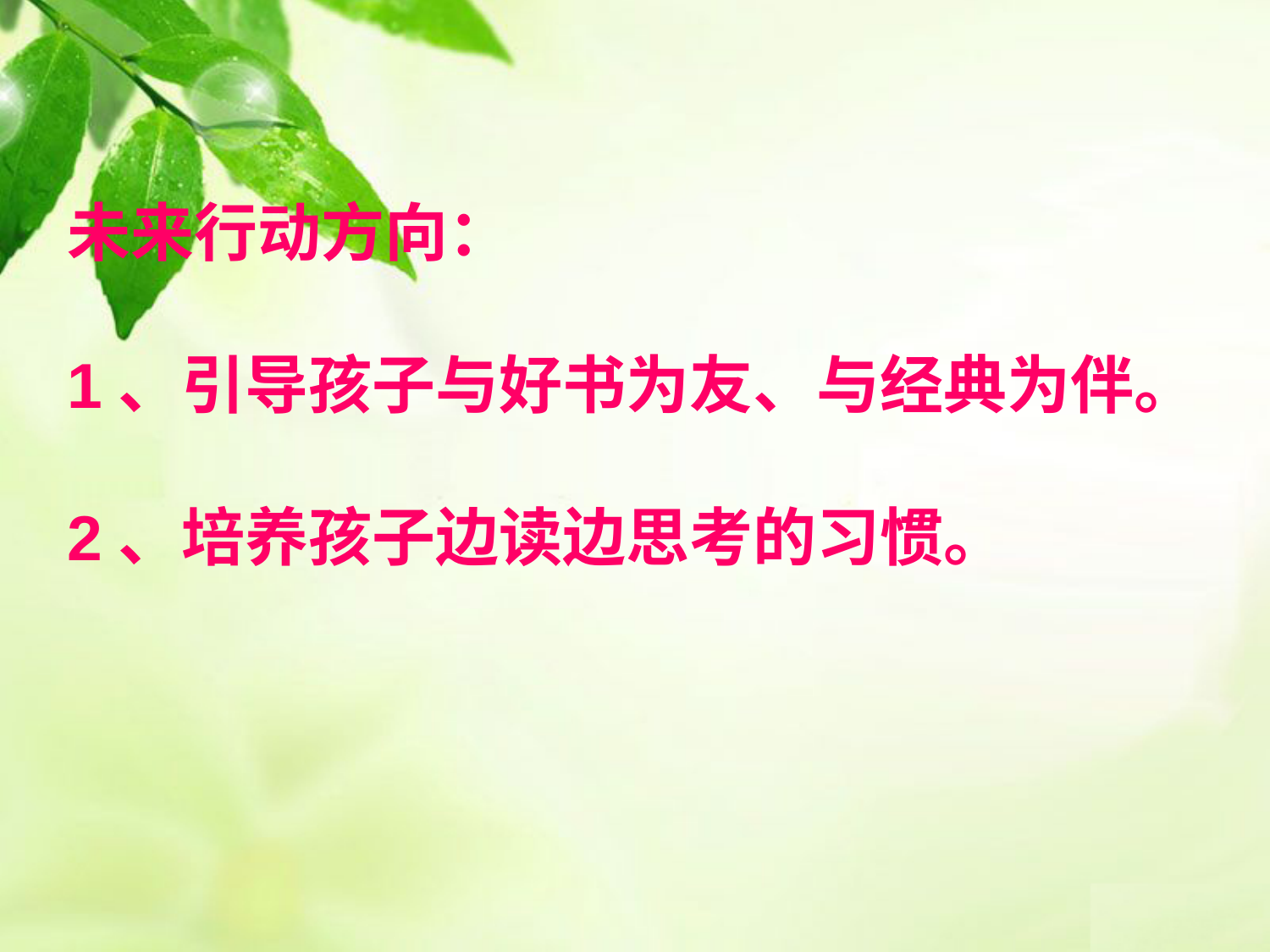

未来行动方向：

1、引导孩子与好书为友、与经典为伴。

2、培养孩子边读边思考的习惯。